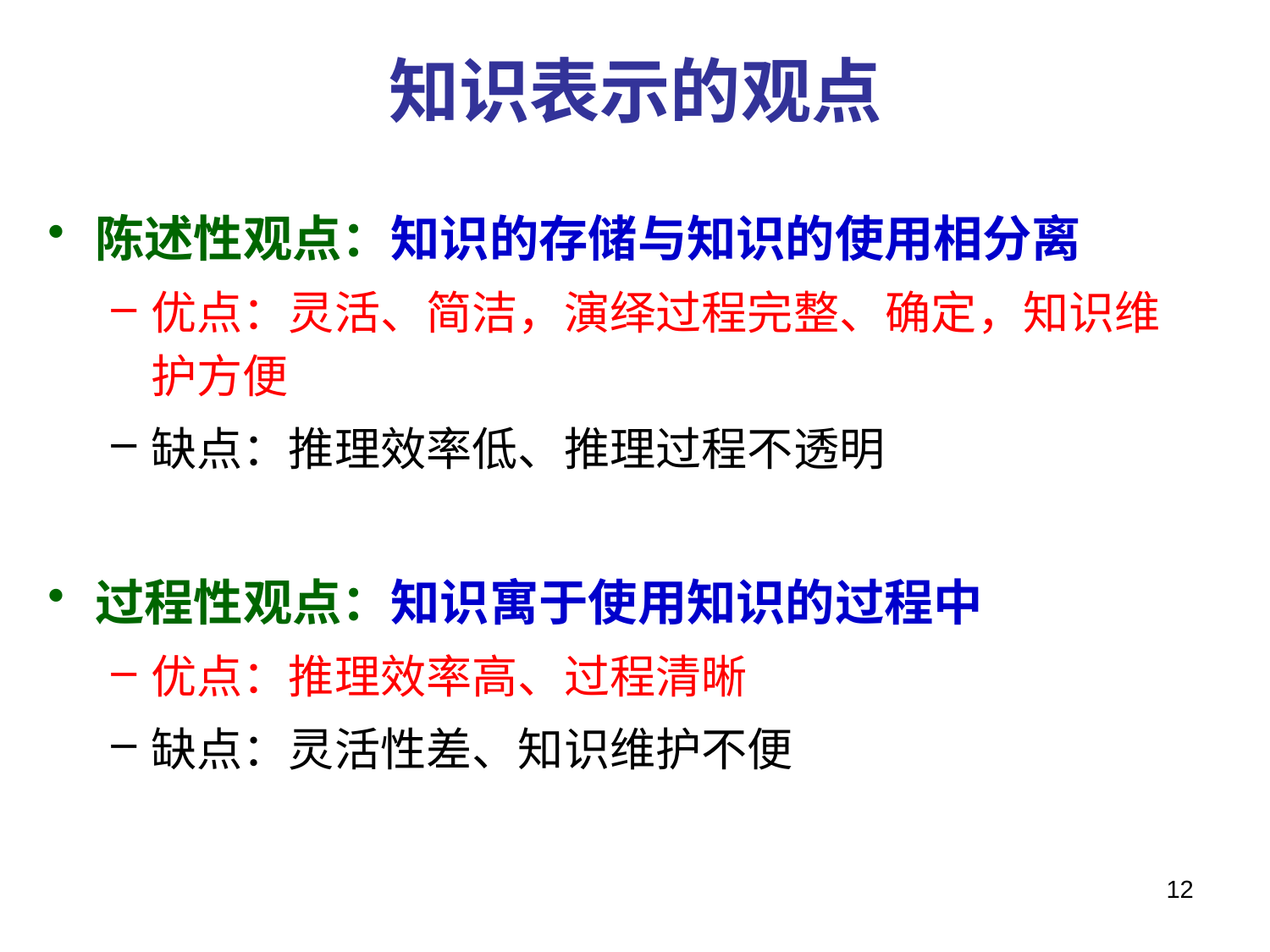

# 知识表示的观点
陈述性观点：知识的存储与知识的使用相分离
优点：灵活、简洁，演绎过程完整、确定，知识维护方便
缺点：推理效率低、推理过程不透明

过程性观点：知识寓于使用知识的过程中
优点：推理效率高、过程清晰
缺点：灵活性差、知识维护不便
12